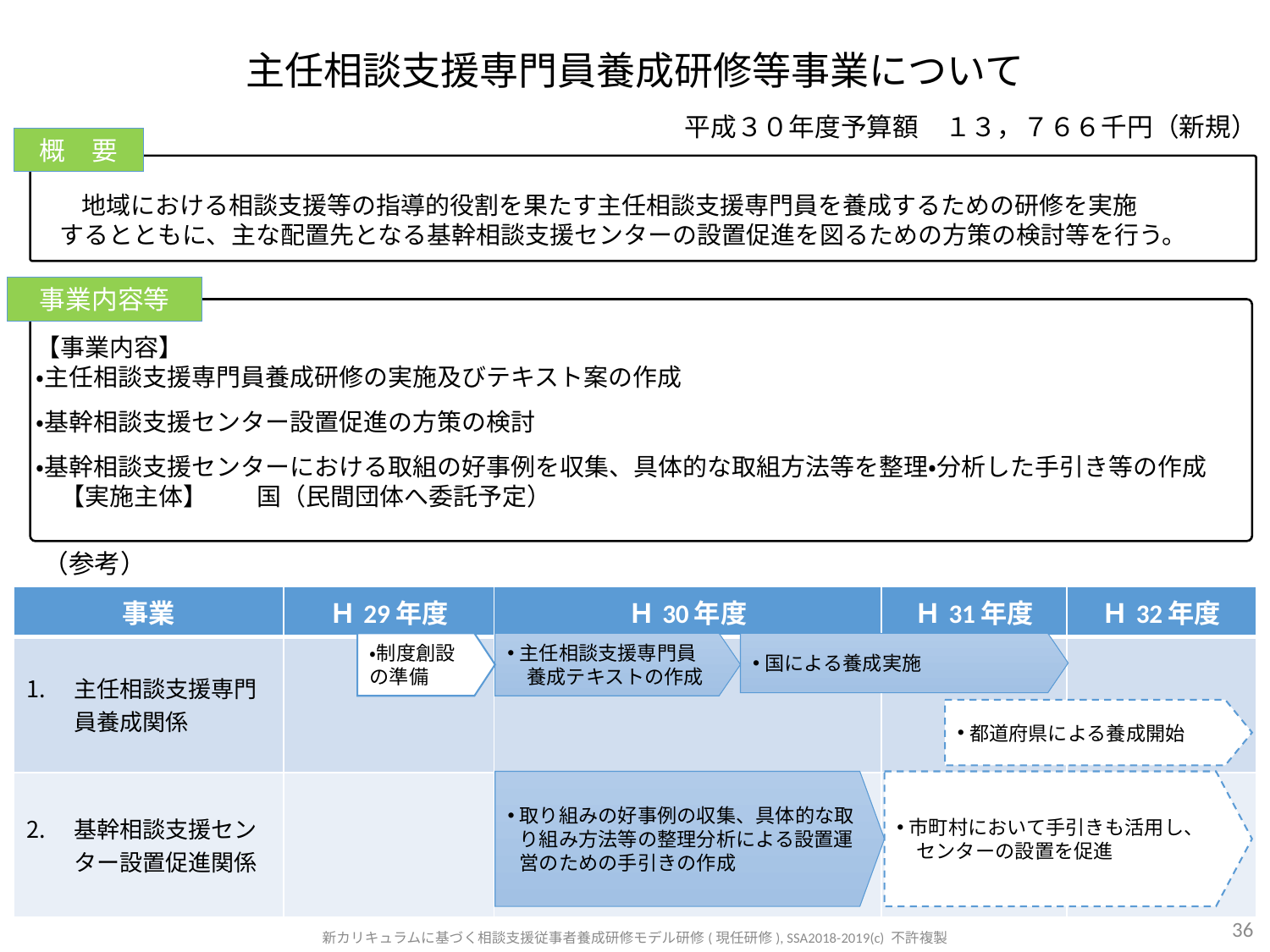

主任相談支援専門員養成研修等事業について
平成３０年度予算額　１３，７６６千円（新規）
概　要

　    地域における相談支援等の指導的役割を果たす主任相談支援専門員を養成するための研修を実施
　するとともに、主な配置先となる基幹相談支援センターの設置促進を図るための方策の検討等を行う。

事業内容等

【事業内容】
・主任相談支援専門員養成研修の実施及びテキスト案の作成

・基幹相談支援センター設置促進の方策の検討

・基幹相談支援センターにおける取組の好事例を収集、具体的な取組方法等を整理・分析した手引き等の作成
　【実施主体】　　国（民間団体へ委託予定）
（参考）
| 事業 | Ｈ29年度 | Ｈ30年度 | Ｈ31年度 | Ｈ32年度 |
| --- | --- | --- | --- | --- |
| 主任相談支援専門員養成関係 |  |  |  |  |
| 基幹相談支援センター設置促進関係 |  |  |  |  |
・制度創設の準備
主任相談支援専門員
　養成テキストの作成
国による養成実施
都道府県による養成開始
取り組みの好事例の収集、具体的な取り組み方法等の整理分析による設置運営のための手引きの作成
市町村において手引きも活用し、
　センターの設置を促進
36
新カリキュラムに基づく相談支援従事者養成研修モデル研修(現任研修), SSA2018-2019(c) 不許複製